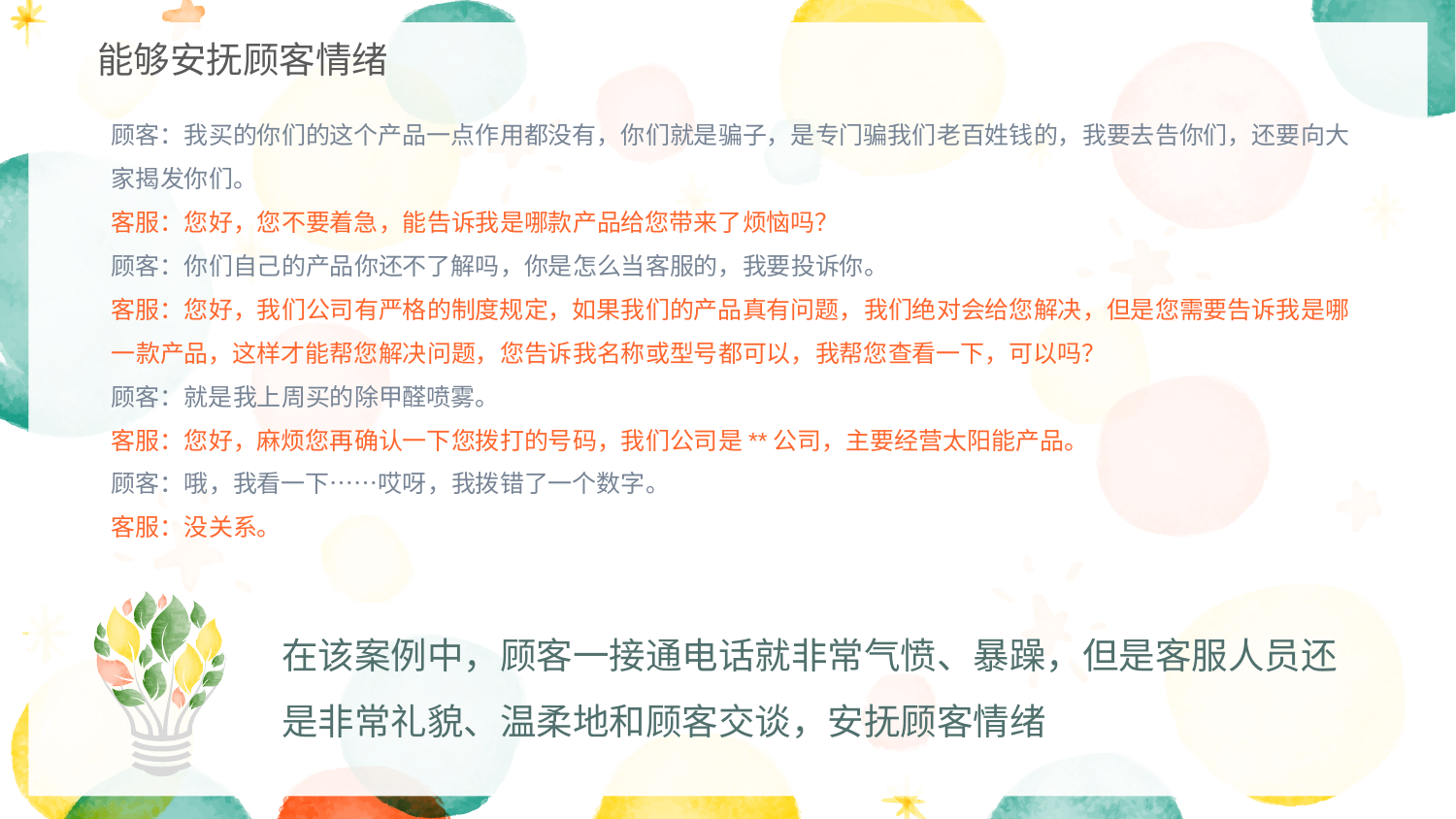

能够安抚顾客情绪
顾客：我买的你们的这个产品一点作用都没有，你们就是骗子，是专门骗我们老百姓钱的，我要去告你们，还要向大家揭发你们。
客服：您好，您不要着急，能告诉我是哪款产品给您带来了烦恼吗？
顾客：你们自己的产品你还不了解吗，你是怎么当客服的，我要投诉你。
客服：您好，我们公司有严格的制度规定，如果我们的产品真有问题，我们绝对会给您解决，但是您需要告诉我是哪一款产品，这样才能帮您解决问题，您告诉我名称或型号都可以，我帮您查看一下，可以吗？
顾客：就是我上周买的除甲醛喷雾。
客服：您好，麻烦您再确认一下您拨打的号码，我们公司是**公司，主要经营太阳能产品。
顾客：哦，我看一下……哎呀，我拨错了一个数字。
客服：没关系。

在该案例中，顾客一接通电话就非常气愤、暴躁，但是客服人员还是非常礼貌、温柔地和顾客交谈，安抚顾客情绪